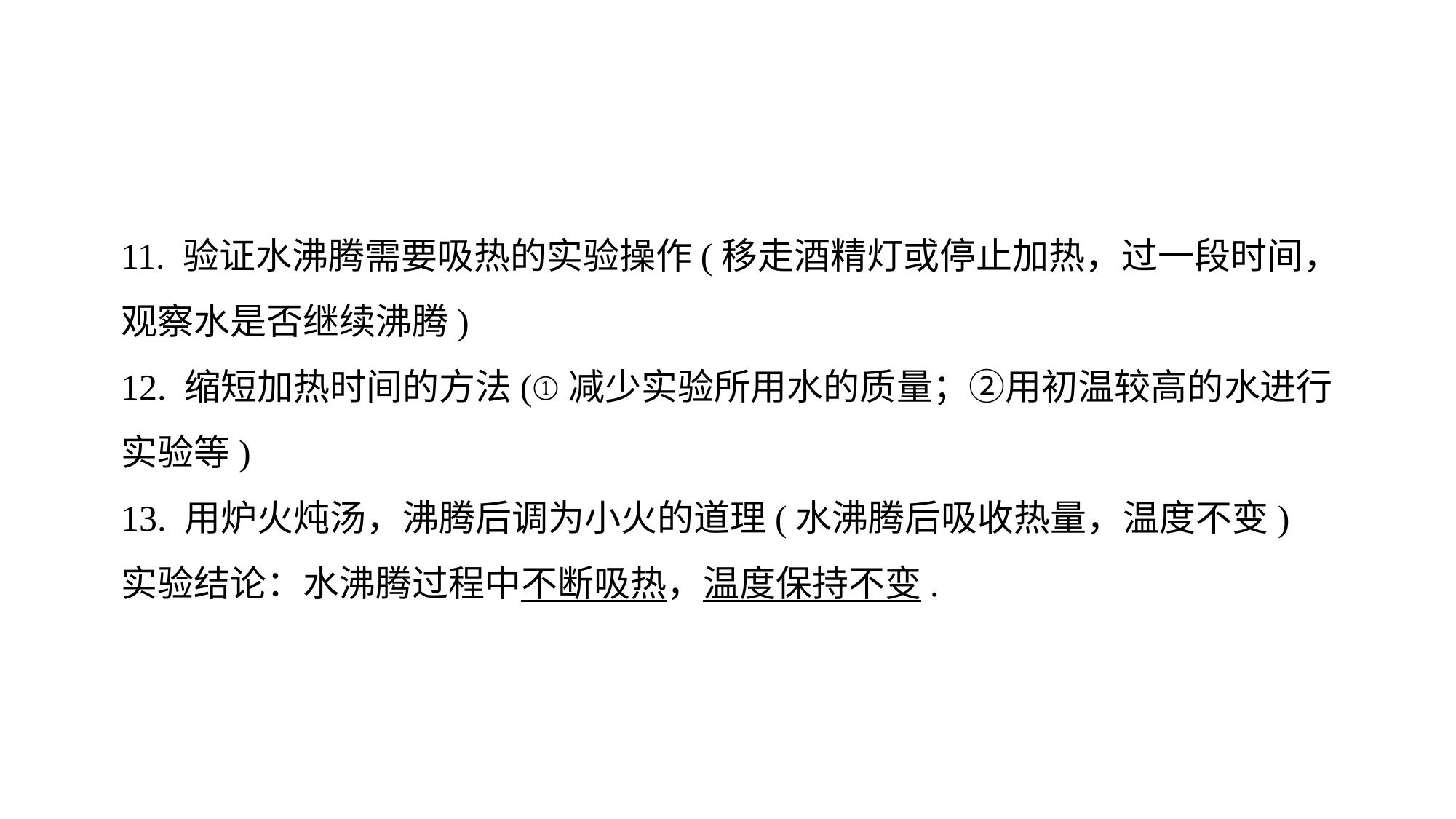

11. 验证水沸腾需要吸热的实验操作(移走酒精灯或停止加热，过一段时间，观察水是否继续沸腾)
12. 缩短加热时间的方法(①减少实验所用水的质量；②用初温较高的水进行实验等)
13. 用炉火炖汤，沸腾后调为小火的道理(水沸腾后吸收热量，温度不变)
实验结论：水沸腾过程中不断吸热，温度保持不变.